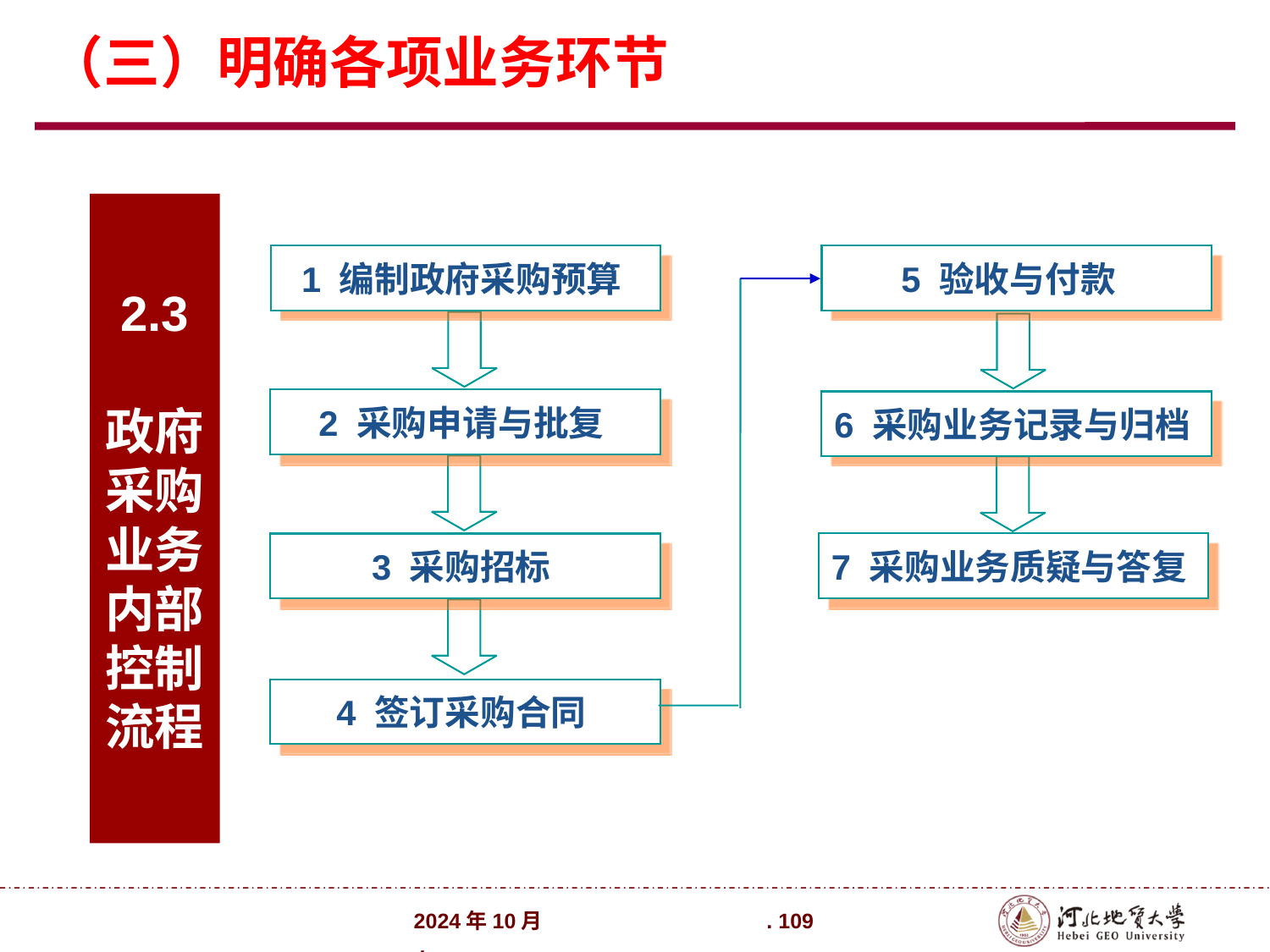

（三）明确各项业务环节
2.3
政府采购业务内部控制流程
1 编制政府采购预算
5 验收与付款

2 采购申请与批复
6 采购业务记录与归档

7 采购业务质疑与答复
3 采购招标

4 签订采购合同

2024年10月                                             . 109 .